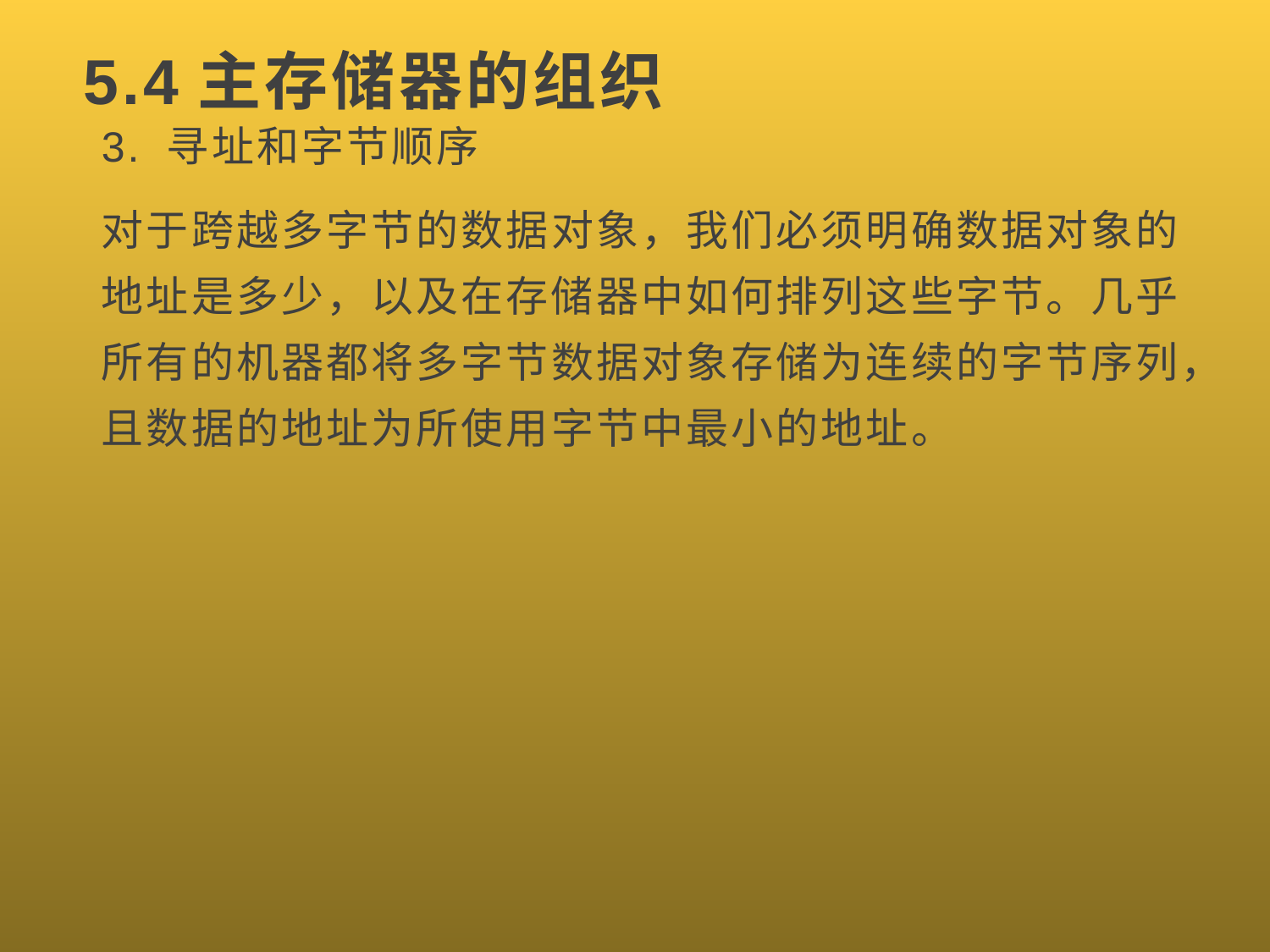

# 5.4主存储器的组织

3. 寻址和字节顺序
对于跨越多字节的数据对象，我们必须明确数据对象的地址是多少，以及在存储器中如何排列这些字节。几乎所有的机器都将多字节数据对象存储为连续的字节序列，且数据的地址为所使用字节中最小的地址。